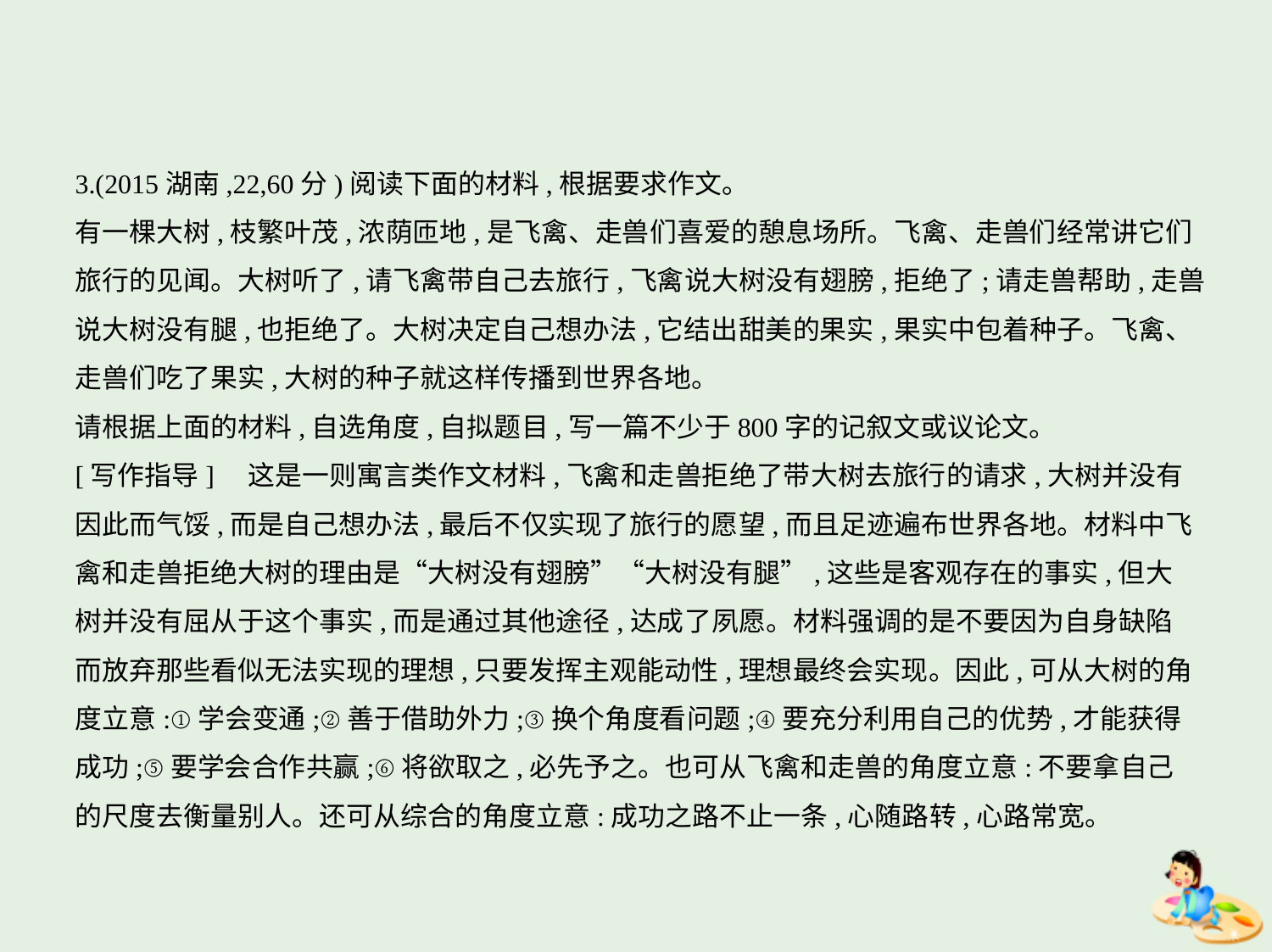

3.(2015湖南,22,60分)阅读下面的材料,根据要求作文。
有一棵大树,枝繁叶茂,浓荫匝地,是飞禽、走兽们喜爱的憩息场所。飞禽、走兽们经常讲它们
旅行的见闻。大树听了,请飞禽带自己去旅行,飞禽说大树没有翅膀,拒绝了;请走兽帮助,走兽
说大树没有腿,也拒绝了。大树决定自己想办法,它结出甜美的果实,果实中包着种子。飞禽、
走兽们吃了果实,大树的种子就这样传播到世界各地。
请根据上面的材料,自选角度,自拟题目,写一篇不少于800字的记叙文或议论文。
[写作指导]　这是一则寓言类作文材料,飞禽和走兽拒绝了带大树去旅行的请求,大树并没有
因此而气馁,而是自己想办法,最后不仅实现了旅行的愿望,而且足迹遍布世界各地。材料中飞
禽和走兽拒绝大树的理由是“大树没有翅膀”“大树没有腿”,这些是客观存在的事实,但大
树并没有屈从于这个事实,而是通过其他途径,达成了夙愿。材料强调的是不要因为自身缺陷
而放弃那些看似无法实现的理想,只要发挥主观能动性,理想最终会实现。因此,可从大树的角
度立意:①学会变通;②善于借助外力;③换个角度看问题;④要充分利用自己的优势,才能获得
成功;⑤要学会合作共赢;⑥将欲取之,必先予之。也可从飞禽和走兽的角度立意:不要拿自己
的尺度去衡量别人。还可从综合的角度立意:成功之路不止一条,心随路转,心路常宽。